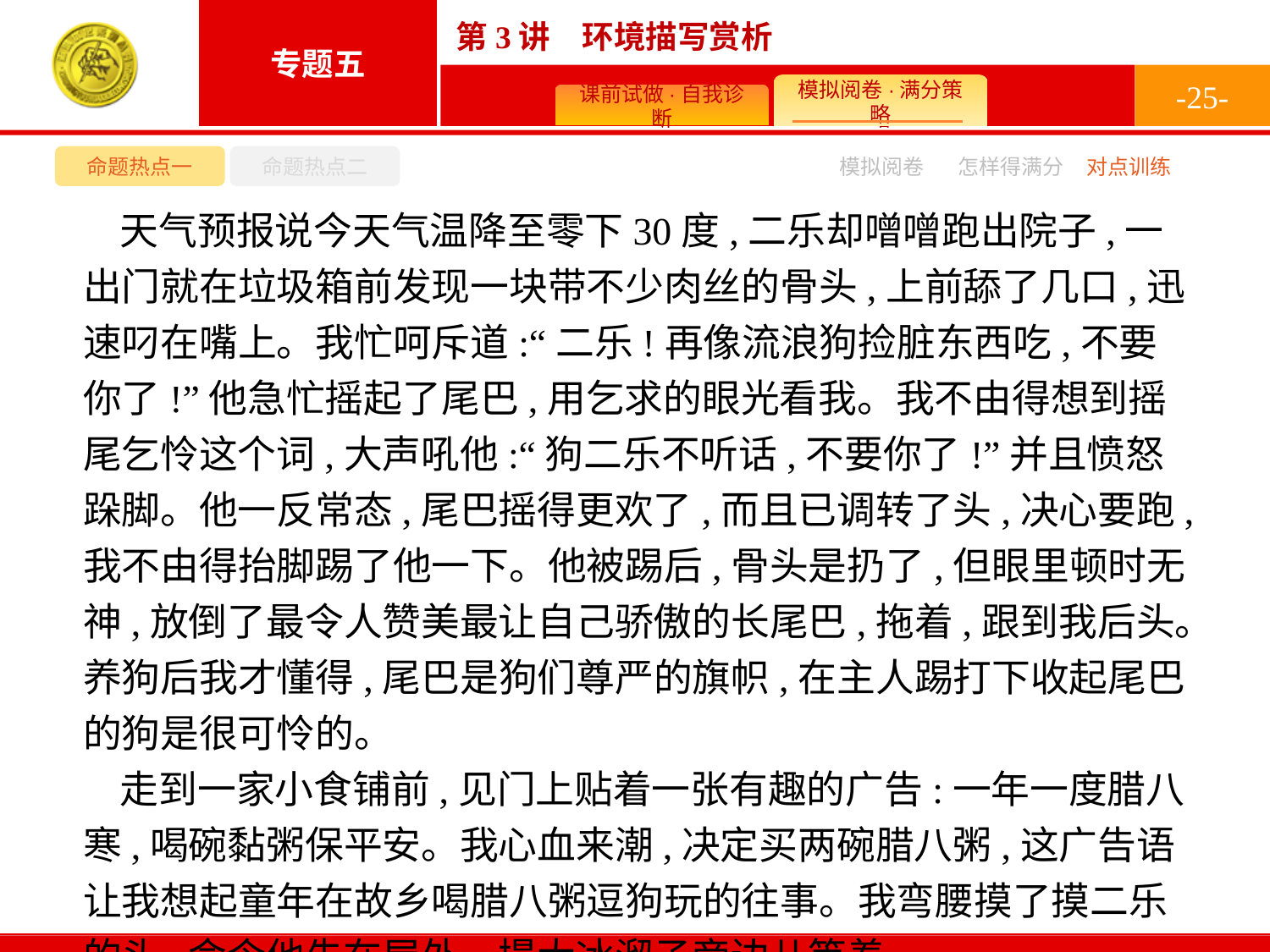

-25-
命题热点一
命题热点二
模拟阅卷
怎样得满分
对点训练
天气预报说今天气温降至零下30度,二乐却噌噌跑出院子,一出门就在垃圾箱前发现一块带不少肉丝的骨头,上前舔了几口,迅速叼在嘴上。我忙呵斥道:“二乐!再像流浪狗捡脏东西吃,不要你了!”他急忙摇起了尾巴,用乞求的眼光看我。我不由得想到摇尾乞怜这个词,大声吼他:“狗二乐不听话,不要你了!”并且愤怒跺脚。他一反常态,尾巴摇得更欢了,而且已调转了头,决心要跑,我不由得抬脚踢了他一下。他被踢后,骨头是扔了,但眼里顿时无神,放倒了最令人赞美最让自己骄傲的长尾巴,拖着,跟到我后头。养狗后我才懂得,尾巴是狗们尊严的旗帜,在主人踢打下收起尾巴的狗是很可怜的。
走到一家小食铺前,见门上贴着一张有趣的广告:一年一度腊八寒,喝碗黏粥保平安。我心血来潮,决定买两碗腊八粥,这广告语让我想起童年在故乡喝腊八粥逗狗玩的往事。我弯腰摸了摸二乐的头,命令他先在屋外一撮大冰溜子旁边儿等着。